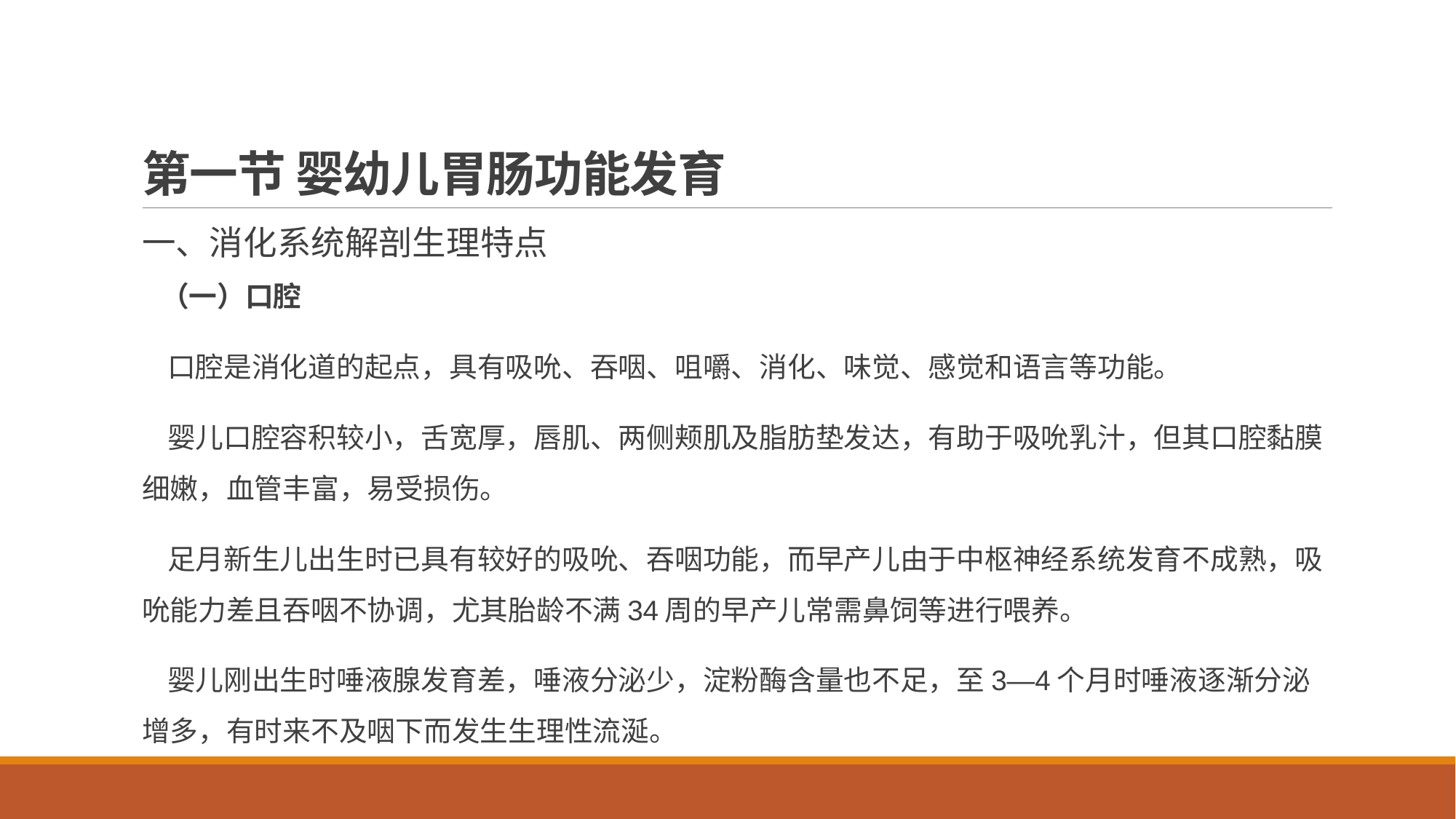

# 第一节 婴幼儿胃肠功能发育
一、消化系统解剖生理特点
  （一）口腔
   口腔是消化道的起点，具有吸吮、吞咽、咀嚼、消化、味觉、感觉和语言等功能。
   婴儿口腔容积较小，舌宽厚，唇肌、两侧颊肌及脂肪垫发达，有助于吸吮乳汁，但其口腔黏膜细嫩，血管丰富，易受损伤。
   足月新生儿出生时已具有较好的吸吮、吞咽功能，而早产儿由于中枢神经系统发育不成熟，吸吮能力差且吞咽不协调，尤其胎龄不满34周的早产儿常需鼻饲等进行喂养。
   婴儿刚出生时唾液腺发育差，唾液分泌少，淀粉酶含量也不足，至3—4个月时唾液逐渐分泌增多，有时来不及咽下而发生生理性流涎。